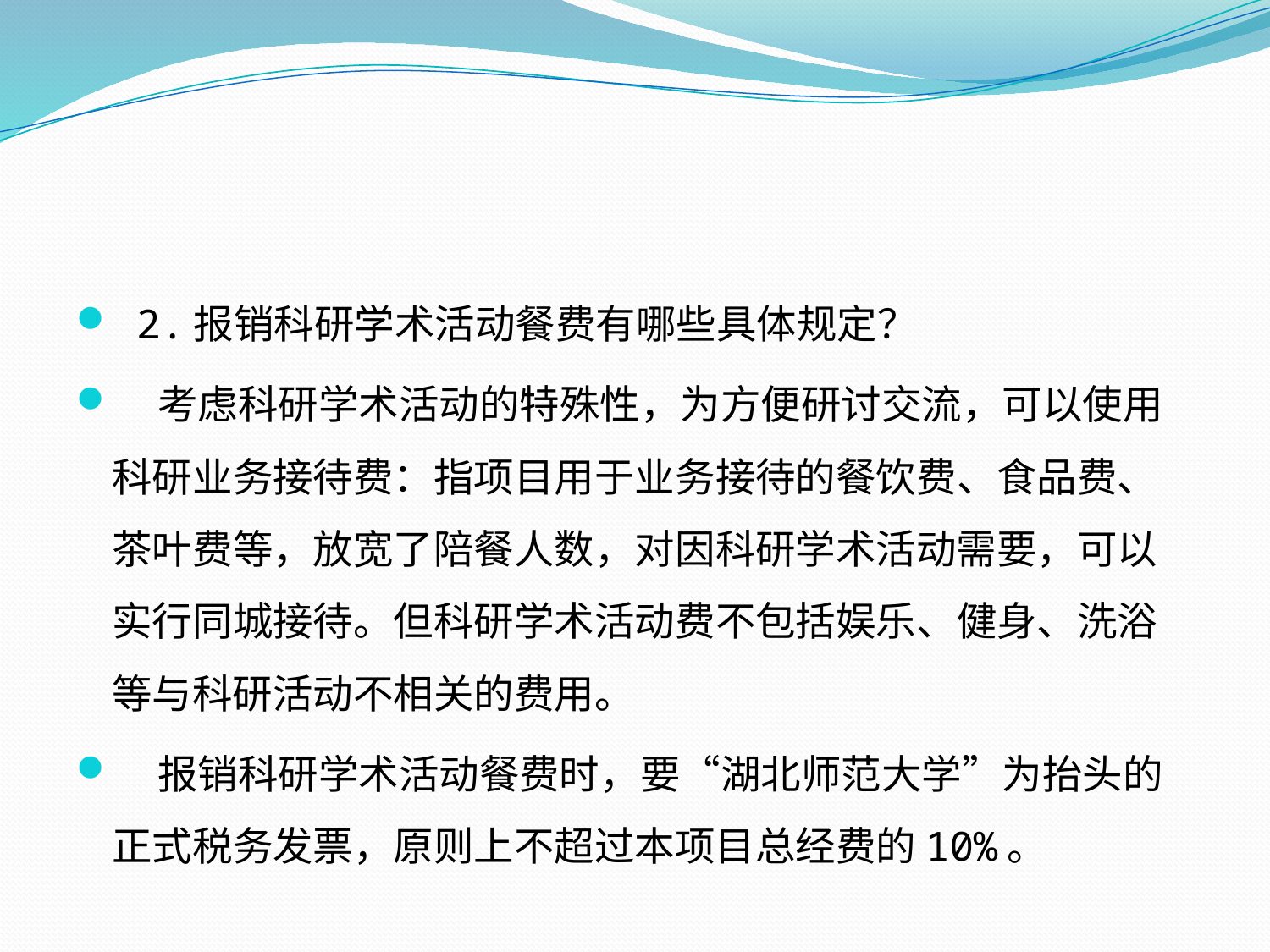

#
 2.报销科研学术活动餐费有哪些具体规定？
    考虑科研学术活动的特殊性，为方便研讨交流，可以使用科研业务接待费：指项目用于业务接待的餐饮费、食品费、茶叶费等，放宽了陪餐人数，对因科研学术活动需要，可以实行同城接待。但科研学术活动费不包括娱乐、健身、洗浴等与科研活动不相关的费用。
    报销科研学术活动餐费时，要“湖北师范大学”为抬头的正式税务发票，原则上不超过本项目总经费的10%。